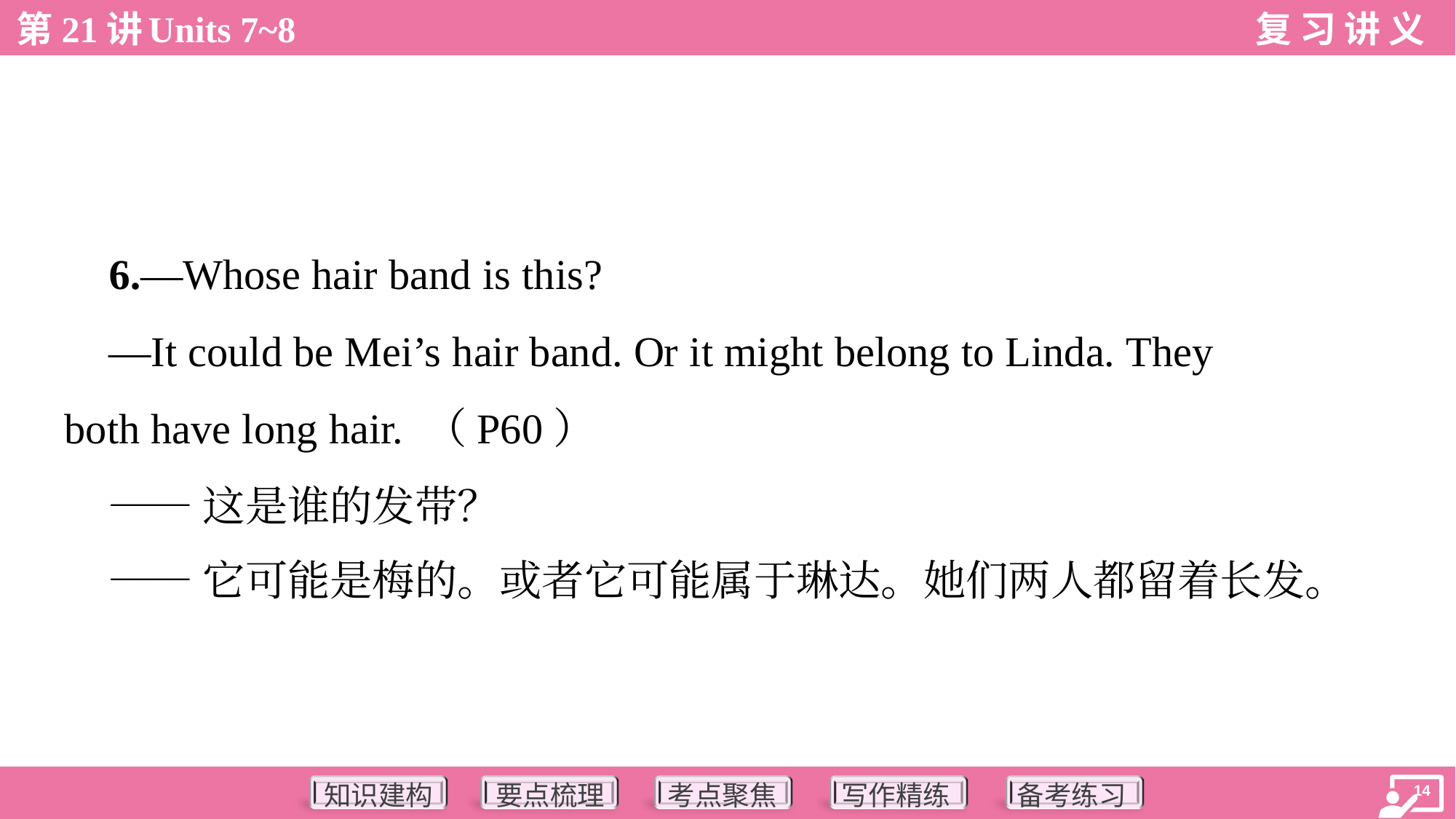

6.—Whose hair band is this?
    —It could be Mei’s hair band. Or it might belong to Linda. They
both have long hair. （P60）
    ——这是谁的发带？
    ——它可能是梅的。或者它可能属于琳达。她们两人都留着长发。